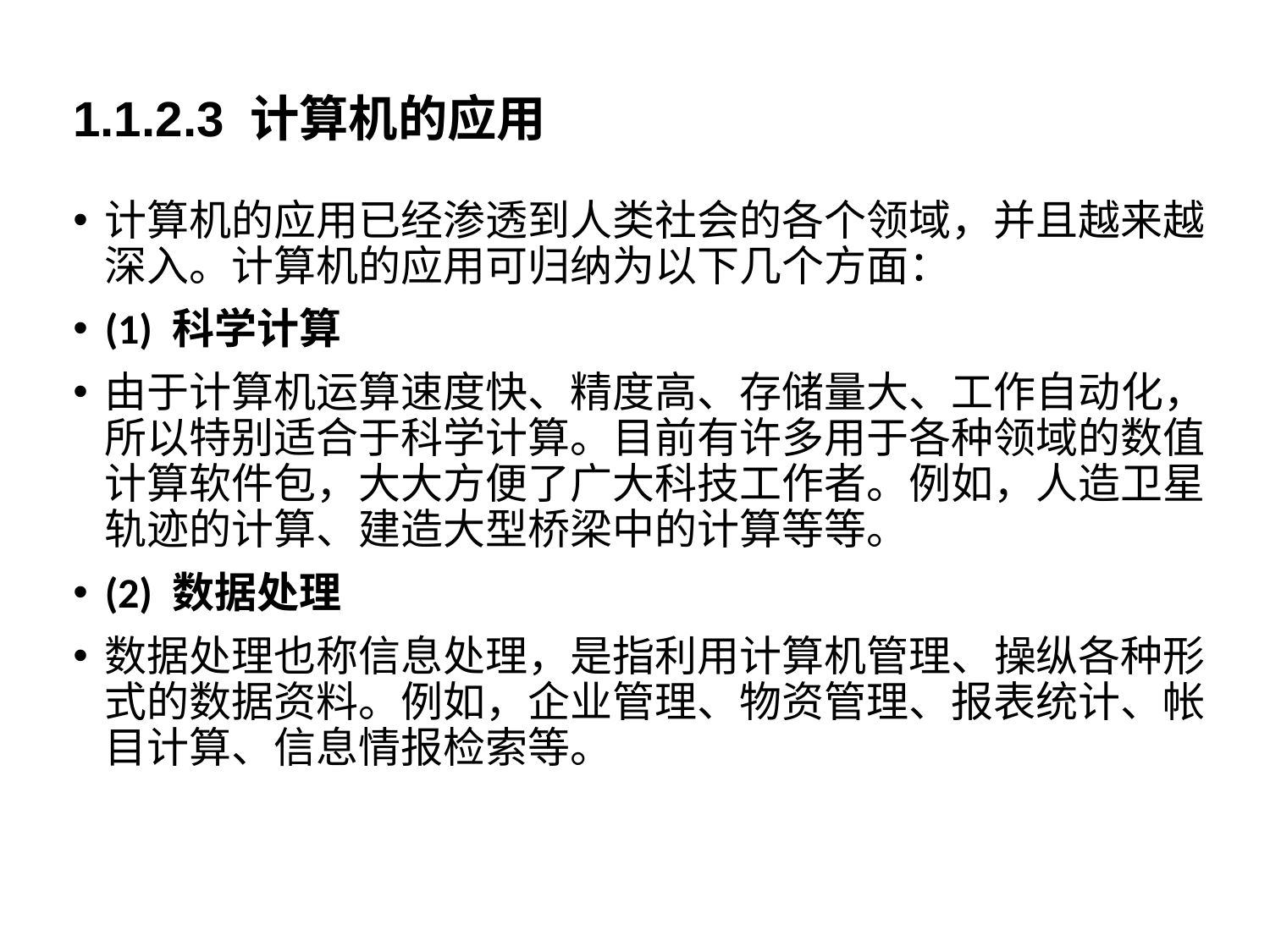

# 1.1.2.3 计算机的应用
计算机的应用已经渗透到人类社会的各个领域，并且越来越深入。计算机的应用可归纳为以下几个方面：
(1) 科学计算
由于计算机运算速度快、精度高、存储量大、工作自动化，所以特别适合于科学计算。目前有许多用于各种领域的数值计算软件包，大大方便了广大科技工作者。例如，人造卫星轨迹的计算、建造大型桥梁中的计算等等。
(2) 数据处理
数据处理也称信息处理，是指利用计算机管理、操纵各种形式的数据资料。例如，企业管理、物资管理、报表统计、帐目计算、信息情报检索等。